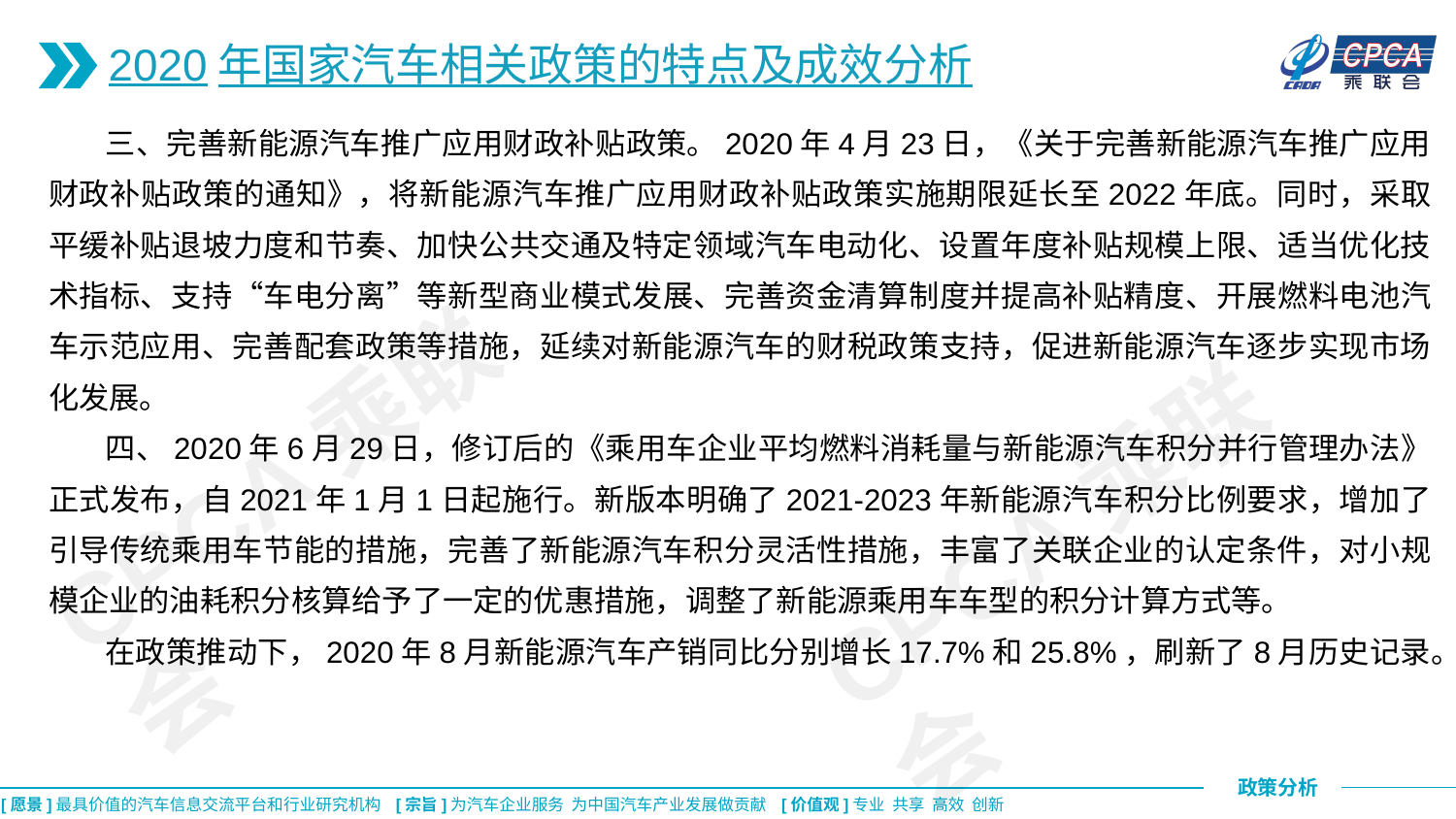

2020年国家汽车相关政策的特点及成效分析
       三、完善新能源汽车推广应用财政补贴政策。2020年4月23日，《关于完善新能源汽车推广应用财政补贴政策的通知》，将新能源汽车推广应用财政补贴政策实施期限延长至2022年底。同时，采取平缓补贴退坡力度和节奏、加快公共交通及特定领域汽车电动化、设置年度补贴规模上限、适当优化技术指标、支持“车电分离”等新型商业模式发展、完善资金清算制度并提高补贴精度、开展燃料电池汽车示范应用、完善配套政策等措施，延续对新能源汽车的财税政策支持，促进新能源汽车逐步实现市场化发展。
       四、2020年6月29日，修订后的《乘用车企业平均燃料消耗量与新能源汽车积分并行管理办法》正式发布，自2021年1月1日起施行。新版本明确了2021-2023年新能源汽车积分比例要求，增加了引导传统乘用车节能的措施，完善了新能源汽车积分灵活性措施，丰富了关联企业的认定条件，对小规模企业的油耗积分核算给予了一定的优惠措施，调整了新能源乘用车车型的积分计算方式等。
       在政策推动下，2020年8月新能源汽车产销同比分别增长17.7%和25.8%，刷新了8月历史记录。
CPCA乘联会
CPCA乘联会